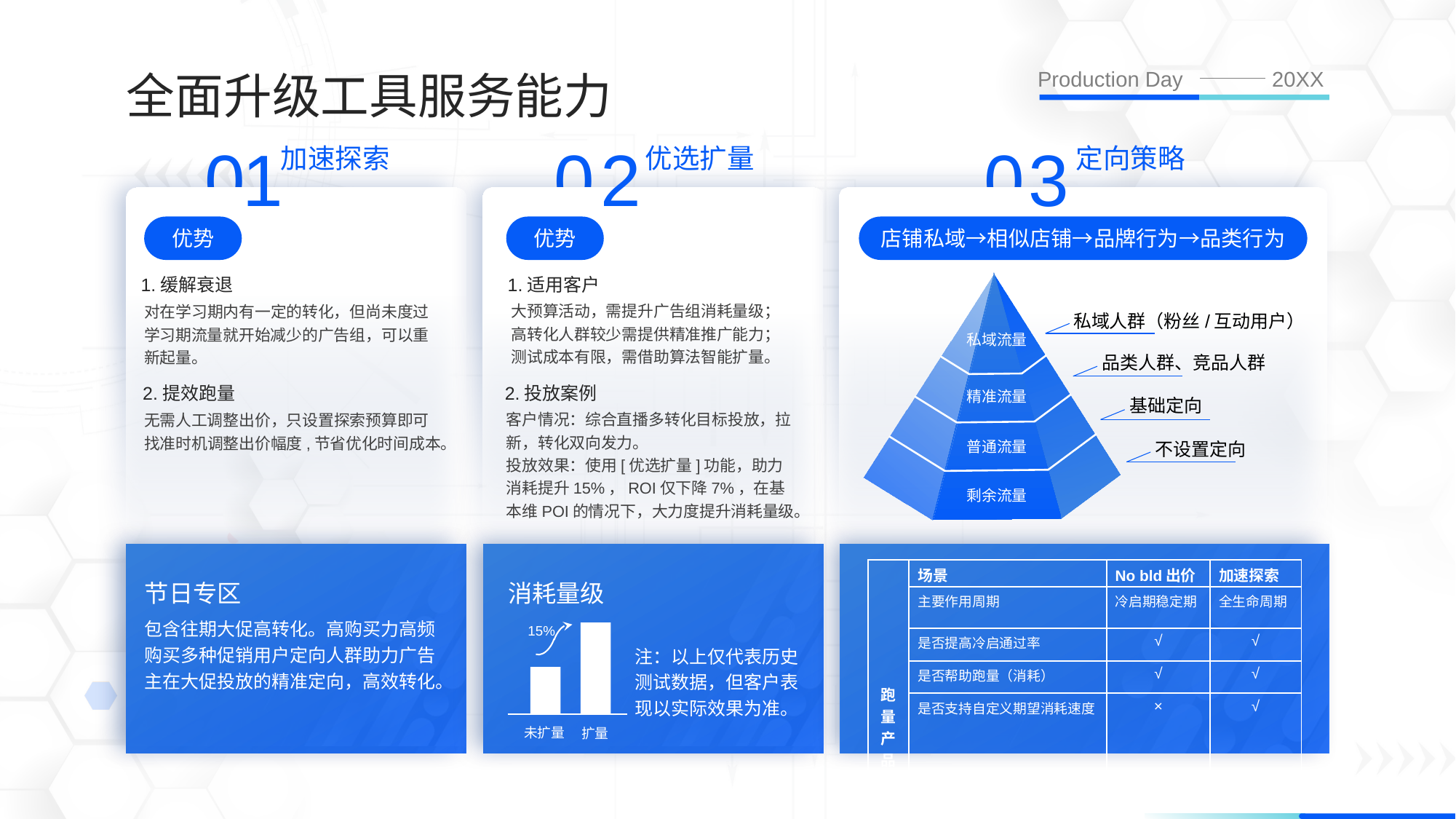

全面升级工具服务能力
Production Day
20XX

0
1
0
2
0
3
加速探索
优选扩量
定向策略

优势
1.缓解衰退
对在学习期内有一定的转化，但尚未度过学习期流量就开始减少的广告组，可以重新起量。
2.提效跑量
无需人工调整出价，只设置探索预算即可
找准时机调整出价幅度,节省优化时间成本。
优势
1.适用客户
大预算活动，需提升广告组消耗量级；
高转化人群较少需提供精准推广能力；
测试成本有限，需借助算法智能扩量。
2.投放案例
客户情况：综合直播多转化目标投放，拉新，转化双向发力。
投放效果：使用[优选扩量]功能，助力消耗提升15%，ROI仅下降7%，在基本维POI的情况下，大力度提升消耗量级。
店铺私域→相似店铺→品牌行为→品类行为

私域人群（粉丝/互动用户）
私域流量
品类人群、竞品人群
精准流量
基础定向
普通流量
不设置定向
剩余流量

| 跑量产品差异点 | 场景 | No bld出价 | 加速探索 |
| --- | --- | --- | --- |
|  | 主要作用周期 | 冷启期稳定期 | 全生命周期 |
|  | 是否提高冷启通过率 | √ | √ |
|  | 是否帮助跑量（消耗） | √ | √ |
|  | 是否支持自定义期望消耗速度 | × | √ |
|  | 是否适用濒危计划在激活 | × | √ |
节日专区
消耗量级
包含往期大促高转化。高购买力高频购买多种促销用户定向人群助力广告主在大促投放的精准定向，高效转化。

15%

未扩量
扩量
注：以上仅代表历史
测试数据，但客户表
现以实际效果为准。